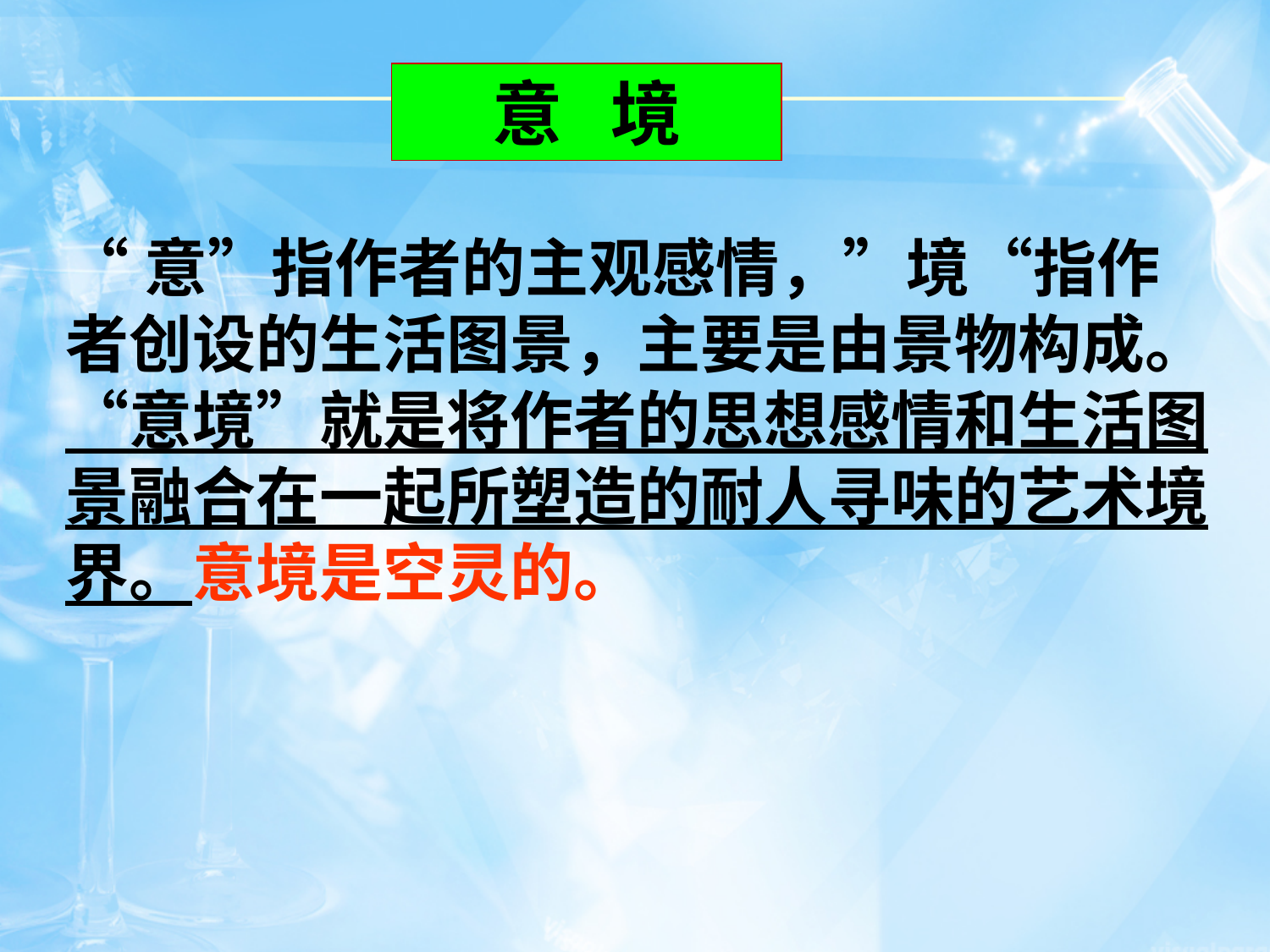

意   境
“意”指作者的主观感情，”境“指作者创设的生活图景，主要是由景物构成。“意境”就是将作者的思想感情和生活图景融合在一起所塑造的耐人寻味的艺术境界。意境是空灵的。